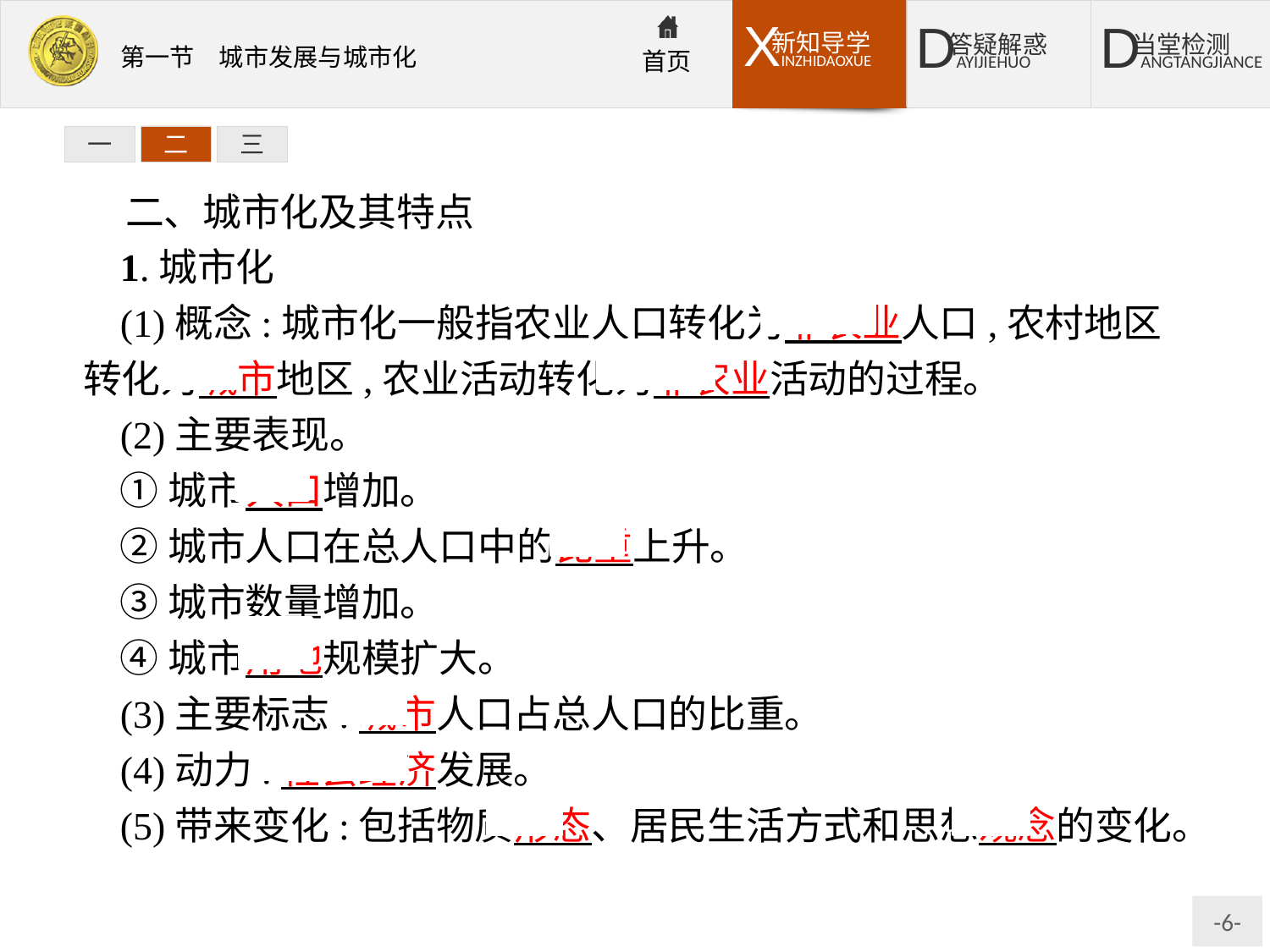

一
二
三
二、城市化及其特点
1.城市化
(1)概念:城市化一般指农业人口转化为非农业人口,农村地区转化为城市地区,农业活动转化为非农业活动的过程。
(2)主要表现。
①城市人口增加。
②城市人口在总人口中的比重上升。
③城市数量增加。
④城市用地规模扩大。
(3)主要标志:城市人口占总人口的比重。
(4)动力:社会经济发展。
(5)带来变化:包括物质形态、居民生活方式和思想观念的变化。